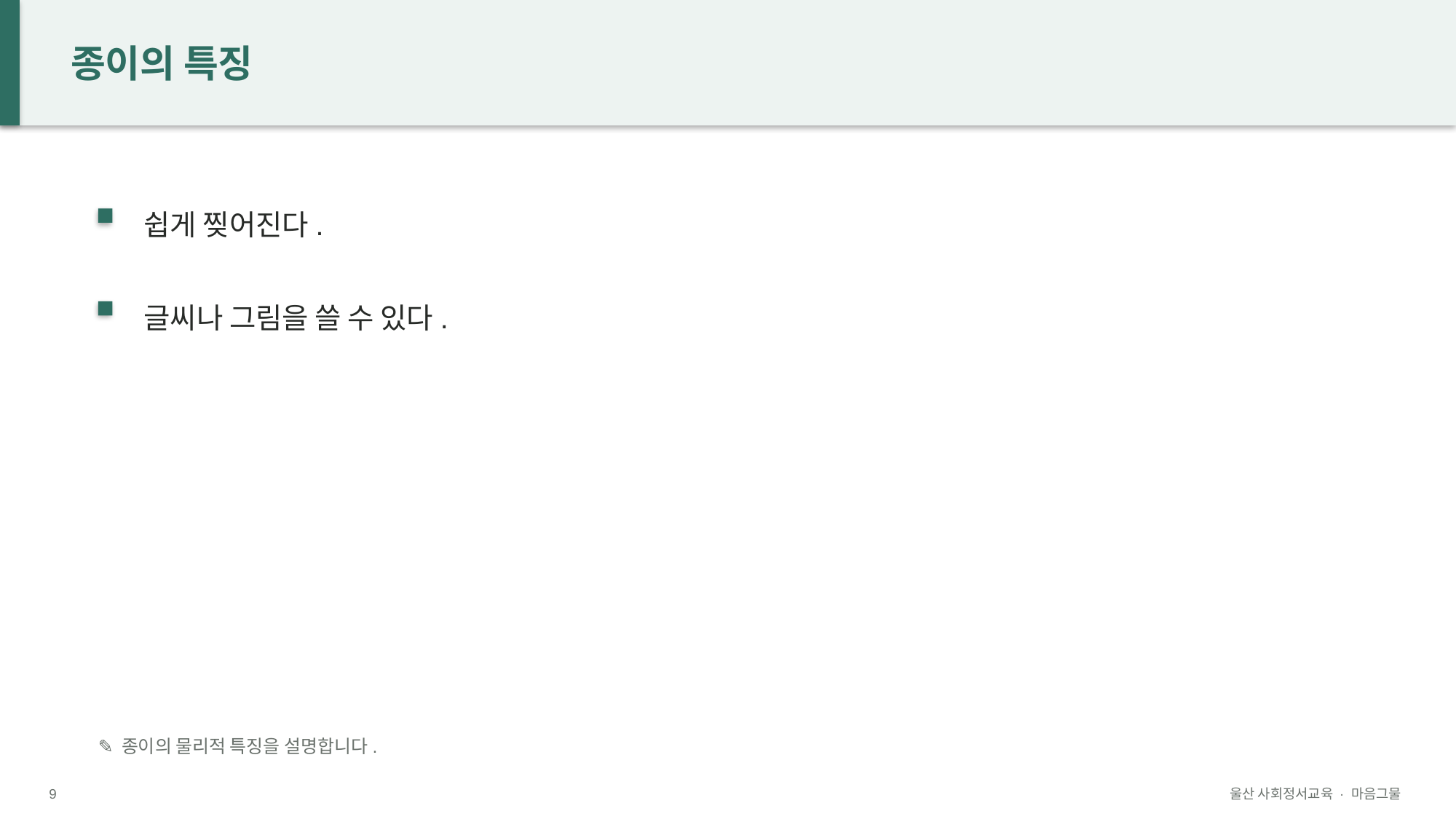

종이의 특징
쉽게 찢어진다.

글씨나 그림을 쓸 수 있다.

✎ 종이의 물리적 특징을 설명합니다.
9
울산 사회정서교육 · 마음그물